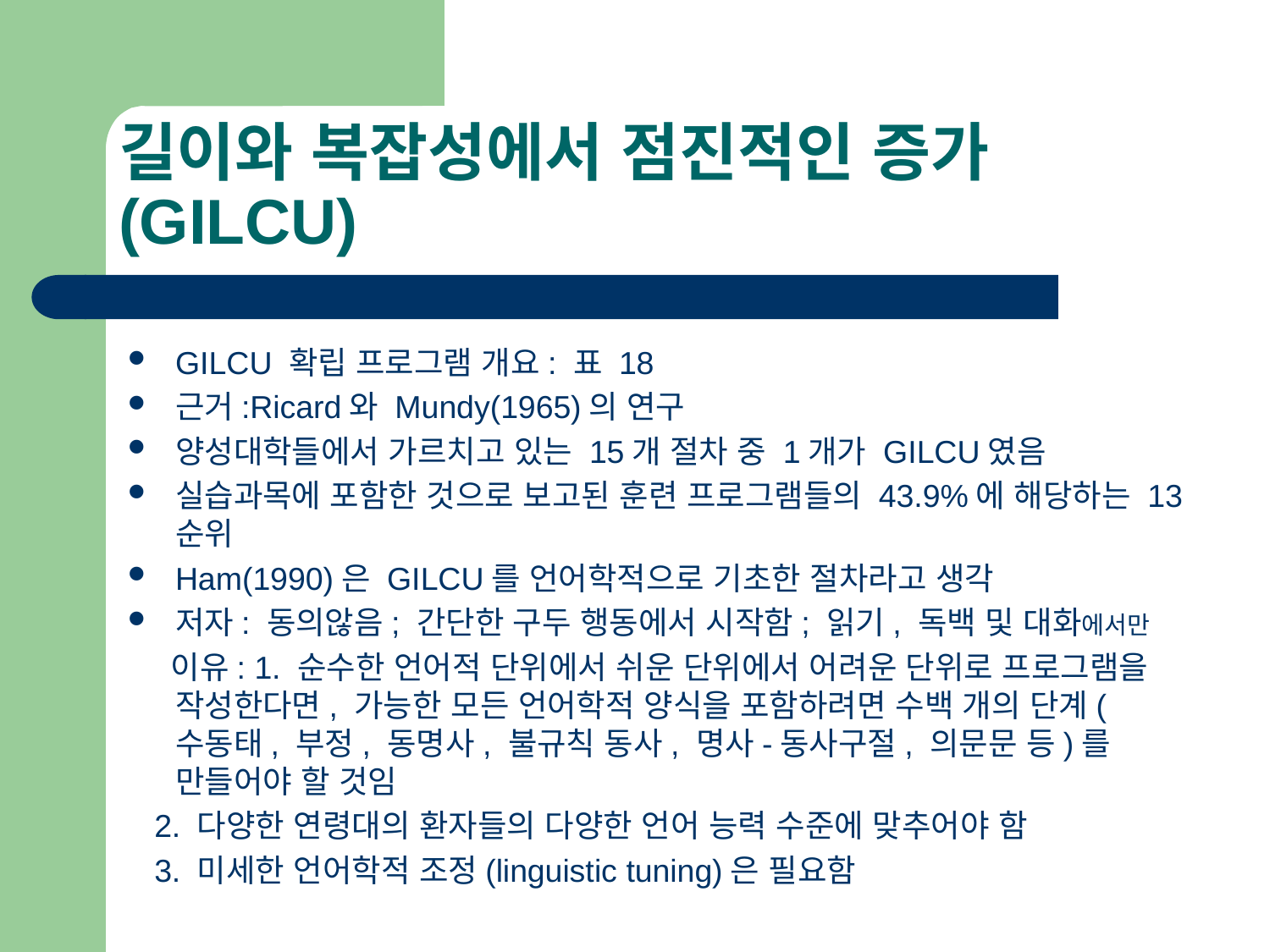

# 길이와 복잡성에서 점진적인 증가(GILCU)
GILCU 확립 프로그램 개요: 표 18
근거:Ricard와 Mundy(1965)의 연구
양성대학들에서 가르치고 있는 15개 절차 중 1개가 GILCU였음
실습과목에 포함한 것으로 보고된 훈련 프로그램들의 43.9%에 해당하는 13순위
Ham(1990)은 GILCU를 언어학적으로 기초한 절차라고 생각
저자: 동의않음; 간단한 구두 행동에서 시작함; 읽기, 독백 및 대화에서만
    이유: 1. 순수한 언어적 단위에서 쉬운 단위에서 어려운 단위로 프로그램을 작성한다면, 가능한 모든 언어학적 양식을 포함하려면 수백 개의 단계(수동태, 부정, 동명사, 불규칙 동사, 명사-동사구절, 의문문 등)를 만들어야 할 것임
   2. 다양한 연령대의 환자들의 다양한 언어 능력 수준에 맞추어야 함
   3. 미세한 언어학적 조정(linguistic tuning)은 필요함